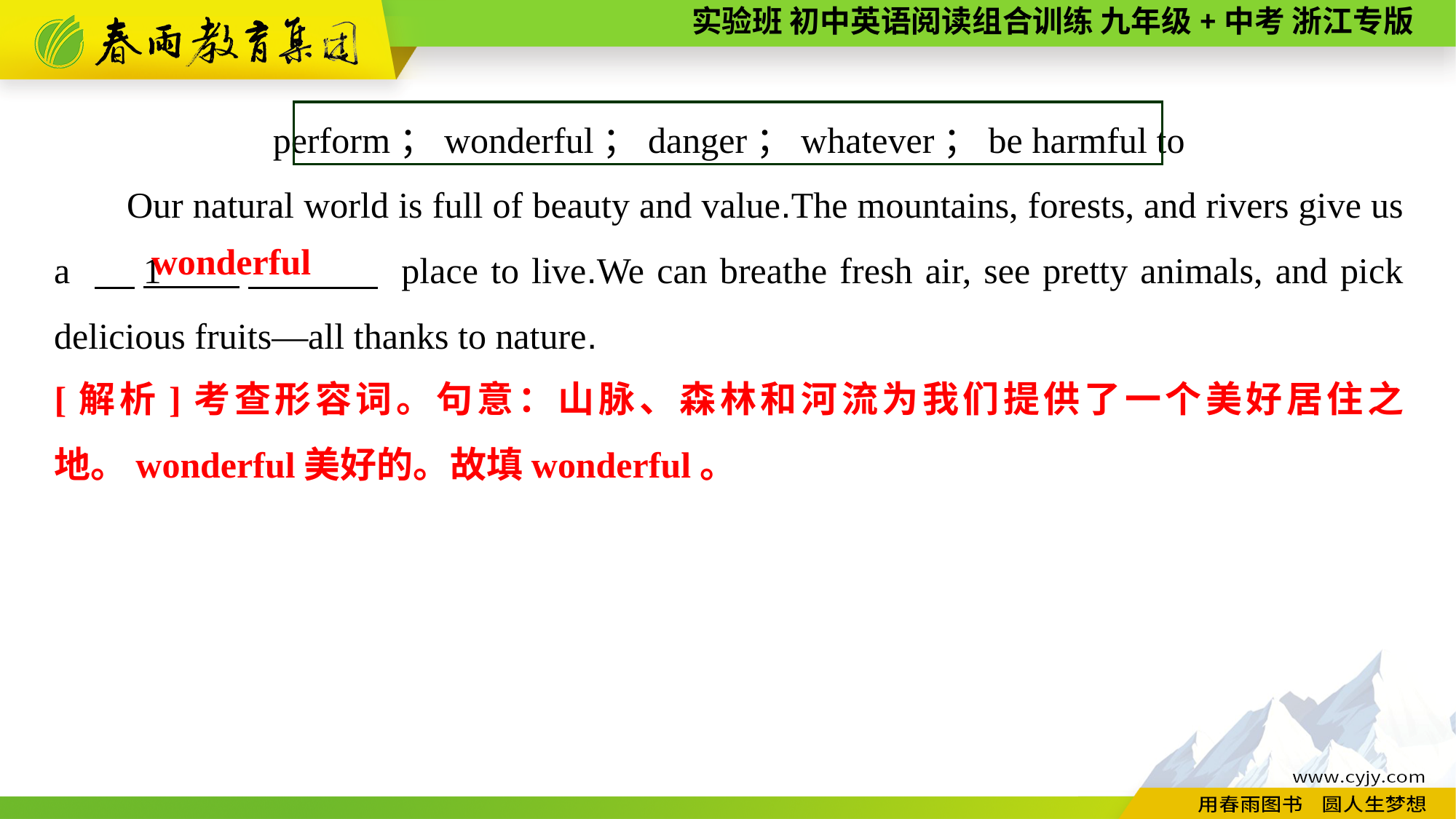

perform；wonderful；danger；whatever；be harmful to
Our natural world is full of beauty and value.The mountains, forests, and rivers give us a 　1      　         place to live.We can breathe fresh air, see pretty animals, and pick delicious fruits—all thanks to nature.

wonderful
[解析]考查形容词。句意：山脉、森林和河流为我们提供了一个美好居住之地。wonderful美好的。故填wonderful。